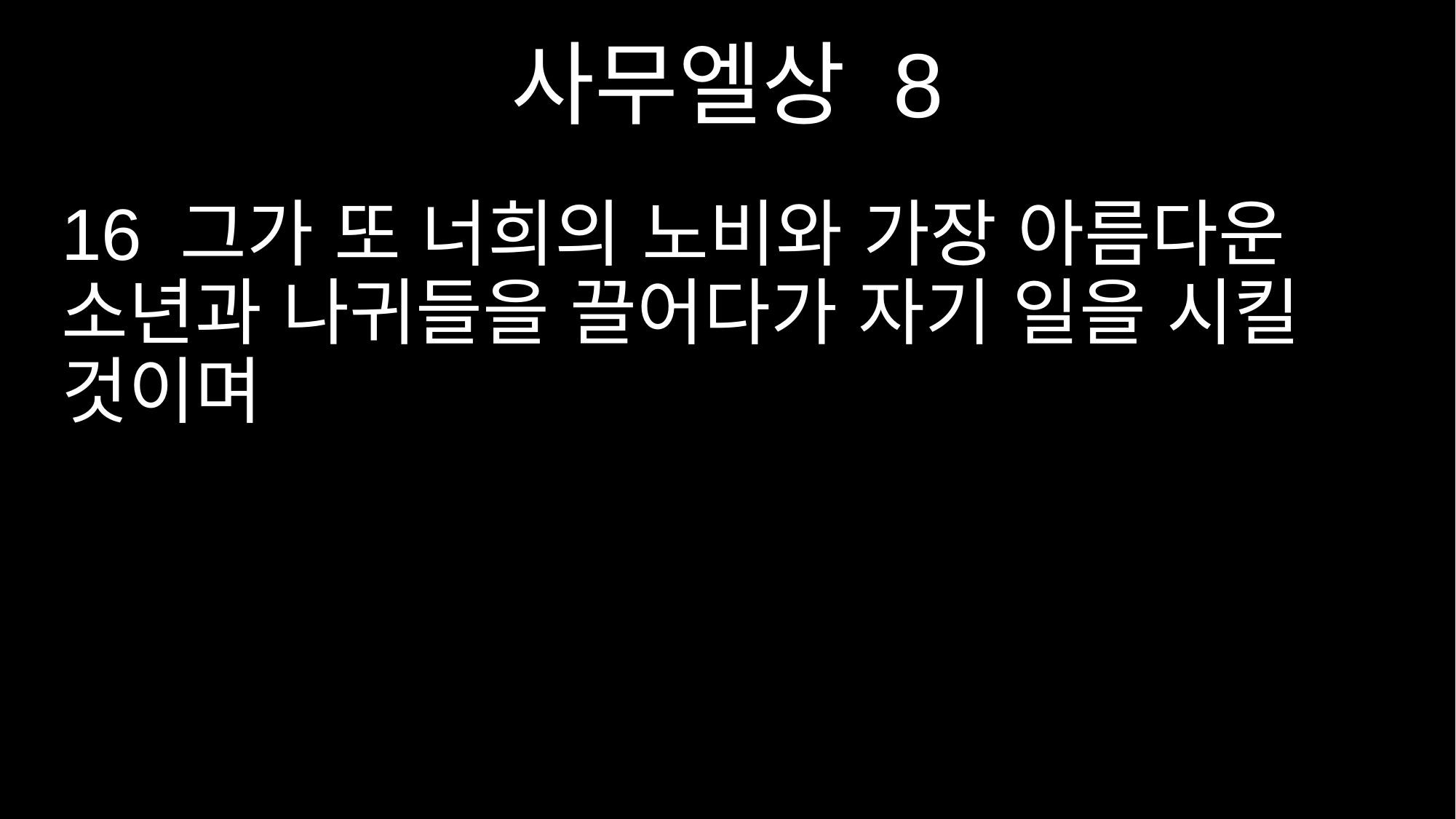

사무엘상 8
16 그가 또 너희의 노비와 가장 아름다운 소년과 나귀들을 끌어다가 자기 일을 시킬 것이며